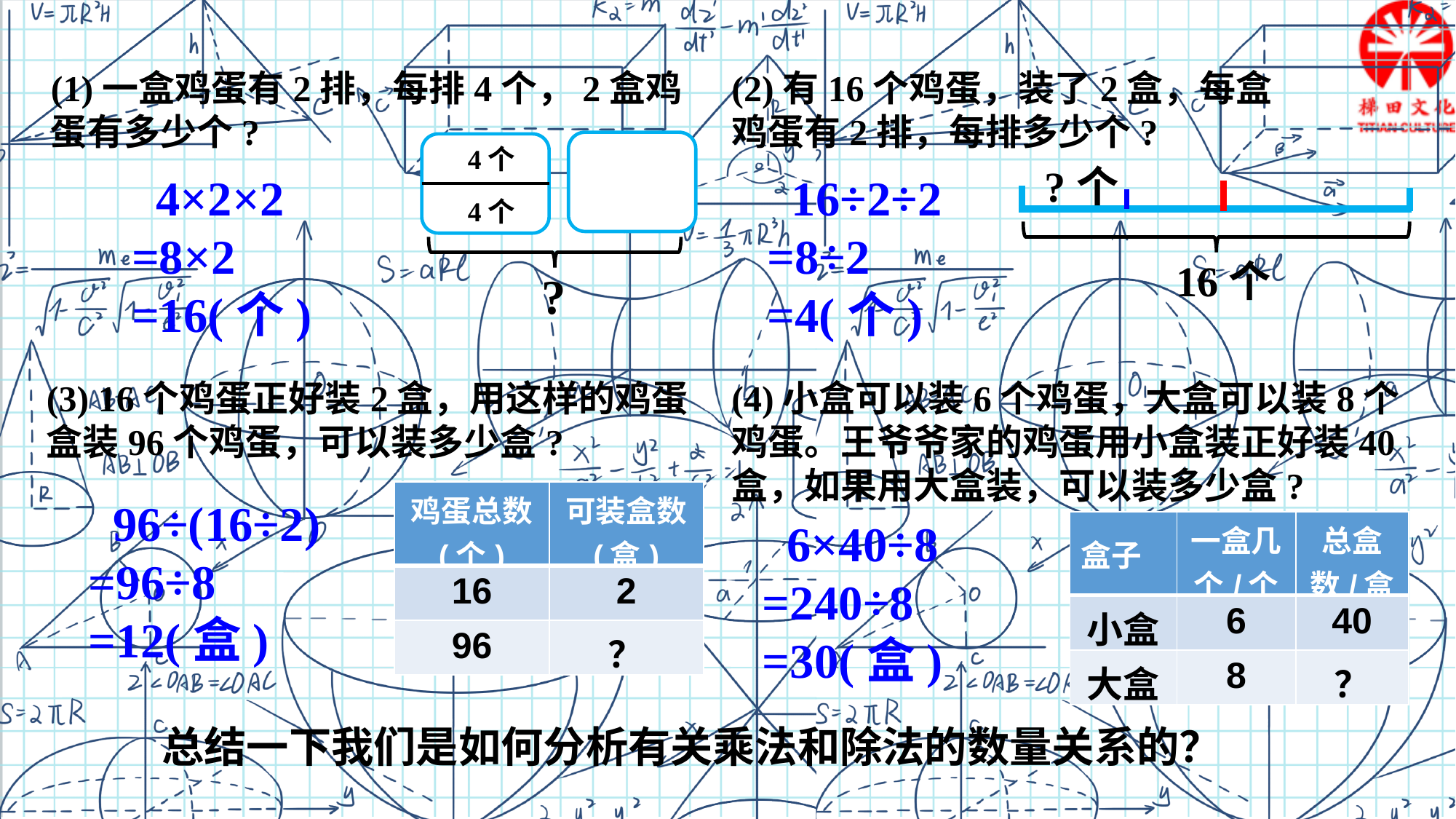

(1)一盒鸡蛋有2排，每排4个，2盒鸡蛋有多少个?
(2)有16个鸡蛋，装了2盒，每盒鸡蛋有2排，每排多少个?

4个
4个
?

?个
16个
  4×2×2
=8×2
=16(个)
  16÷2÷2
=8÷2
=4(个)
(3) 16个鸡蛋正好装2盒，用这样的鸡蛋盒装96个鸡蛋，可以装多少盒?
(4)小盒可以装6个鸡蛋，大盒可以装8个鸡蛋。王爷爷家的鸡蛋用小盒装正好装40盒，如果用大盒装，可以装多少盒?
| 鸡蛋总数 (个) | 可装盒数 (盒) |
| --- | --- |
| 16 | 2 |
| 96 | ？ |
  96÷(16÷2)
=96÷8
=12(盒)
  6×40÷8
=240÷8
=30(盒)
| 盒子 | 一盒几个/个 | 总盒数/盒 |
| --- | --- | --- |
| 小盒 | 6 | 40 |
| 大盒 | 8 | ？ |
总结一下我们是如何分析有关乘法和除法的数量关系的？